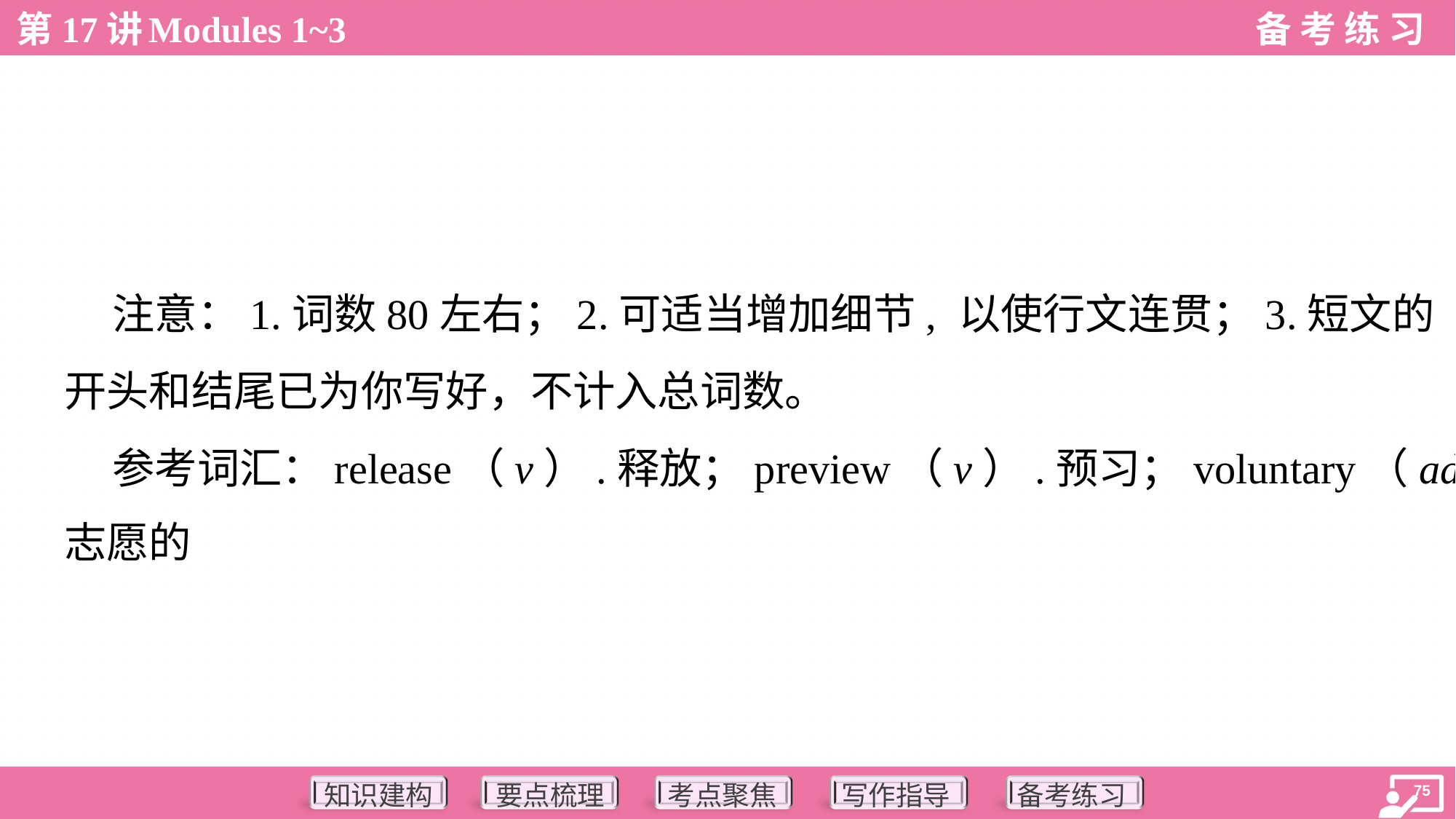

注意：1.词数80左右；2.可适当增加细节, 以使行文连贯；3.短文的
开头和结尾已为你写好，不计入总词数。
    参考词汇：release（v）.释放；preview（v）.预习；voluntary（adj.）
志愿的